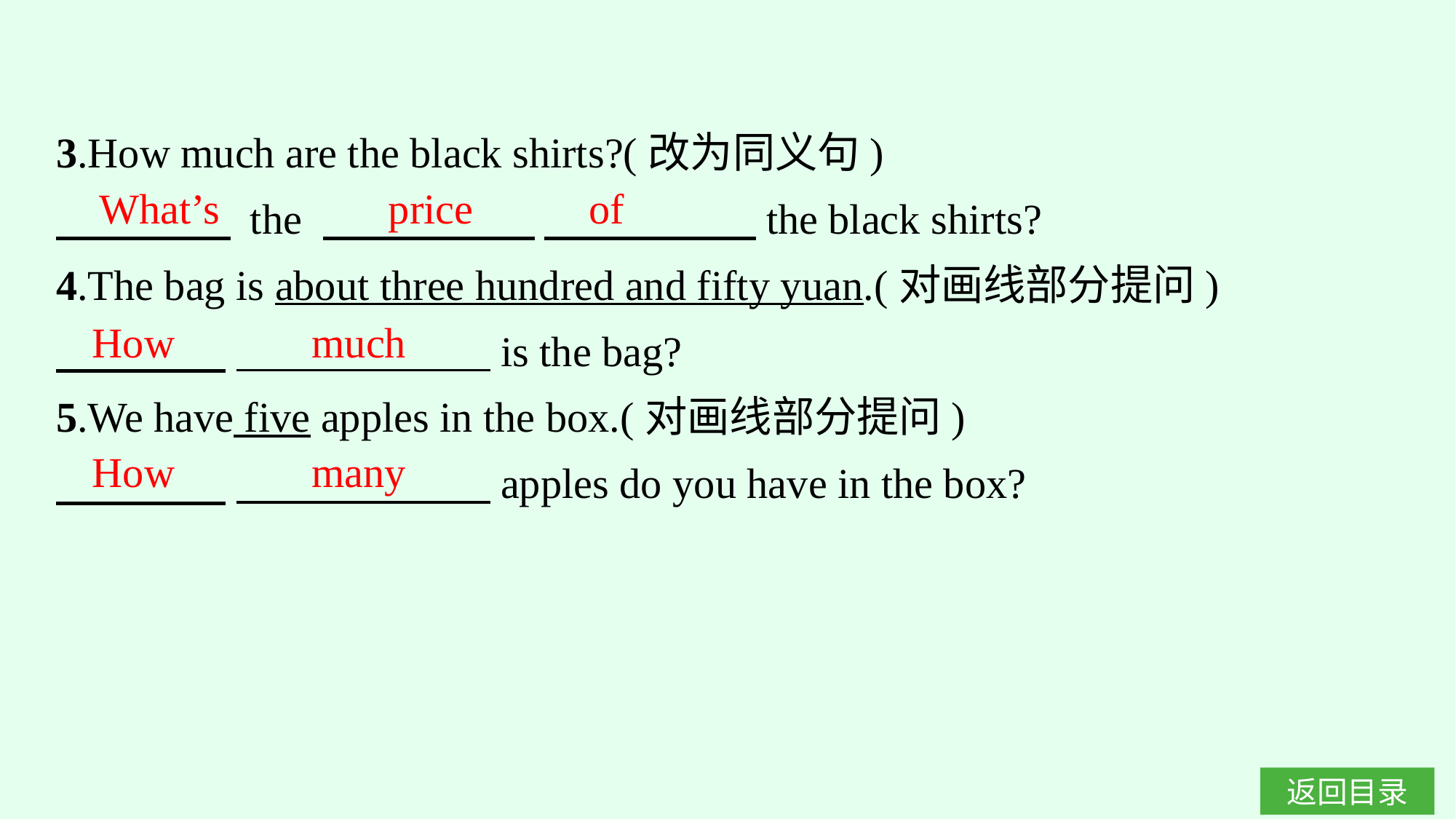

3.How much are the black shirts?(改为同义句)
　　　      the 　　　　　 　　　　　the black shirts?
4.The bag is about three hundred and fifty yuan.(对画线部分提问)
　　　　 　　　　　　is the bag?
5.We have five apples in the box.(对画线部分提问)
　　　　 　　　　　　apples do you have in the box?
What’s                price           of
How             much
How             many